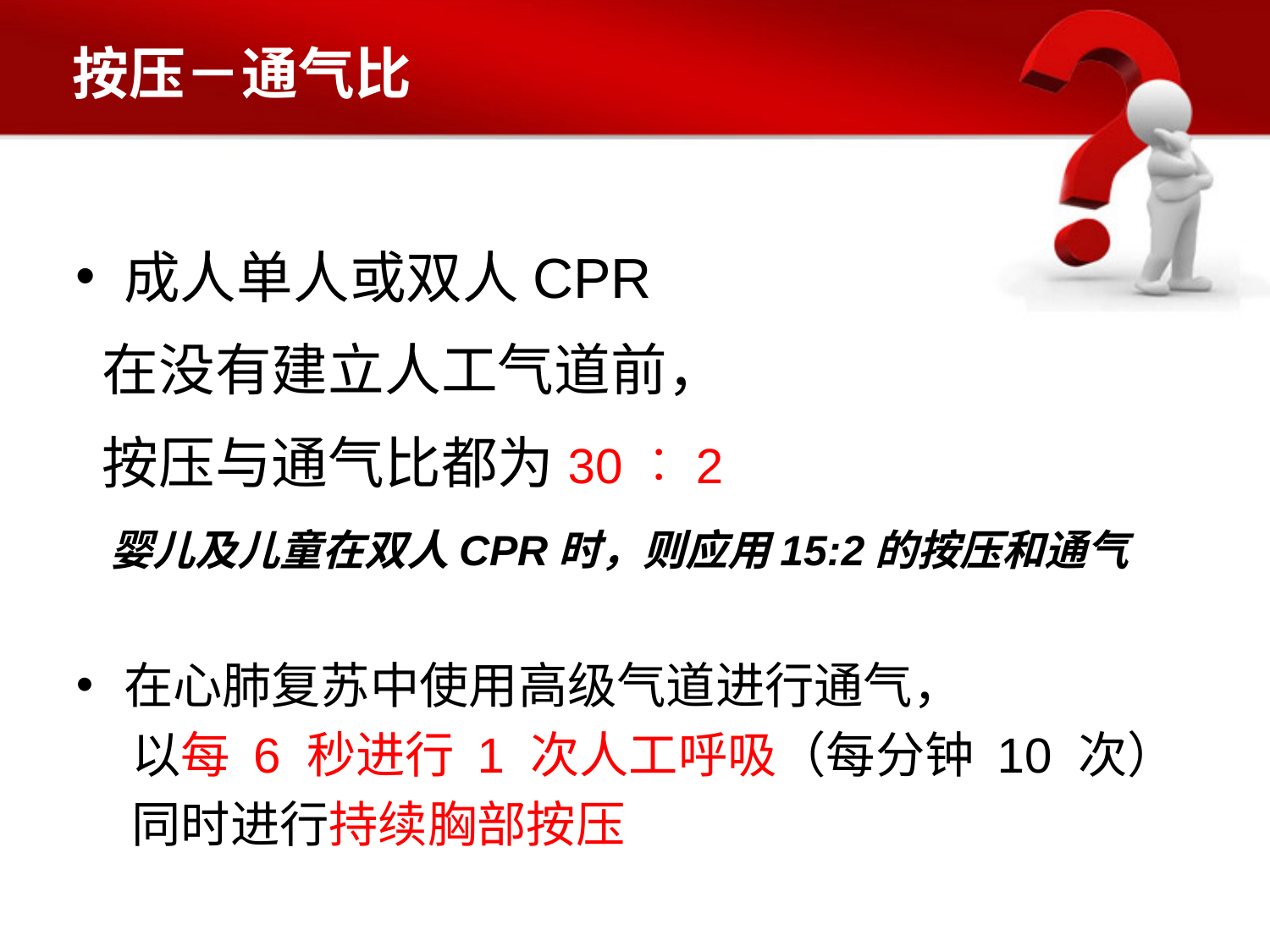

# 按压－通气比
成人单人或双人CPR
 在没有建立人工气道前，
 按压与通气比都为30︰2
  婴儿及儿童在双人CPR时，则应用15:2的按压和通气

在心肺复苏中使用高级气道进行通气，
    以每 6 秒进行 1 次人工呼吸（每分钟 10 次）
    同时进行持续胸部按压